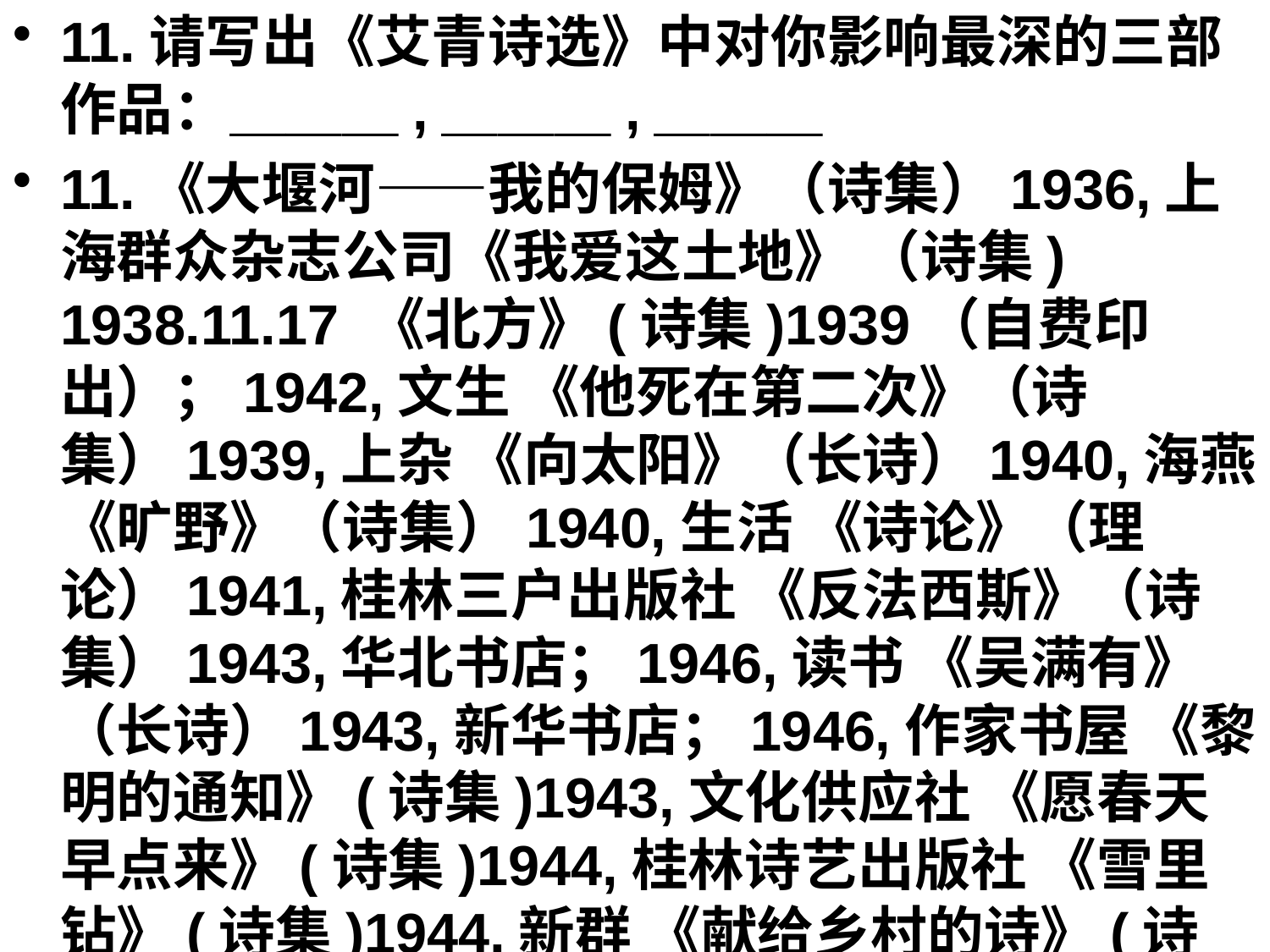

11.请写出《艾青诗选》中对你影响最深的三部作品：＿＿＿,＿＿＿,＿＿＿
11.《大堰河——我的保姆》（诗集）1936,上海群众杂志公司《我爱这土地》 （诗集) 1938.11.17 《北方》(诗集)1939（自费印出）；1942,文生 《他死在第二次》（诗集）1939,上杂 《向太阳》（长诗）1940,海燕 《旷野》（诗集）1940,生活 《诗论》（理论）1941,桂林三户出版社 《反法西斯》（诗集）1943,华北书店；1946,读书 《吴满有》（长诗）1943,新华书店；1946,作家书屋 《黎明的通知》(诗集)1943,文化供应社 《愿春天早点来》(诗集)1944,桂林诗艺出版社 《雪里钻》(诗集)1944,新群 《献给乡村的诗》(诗集)1945,北门 《释新民主主义的文学》